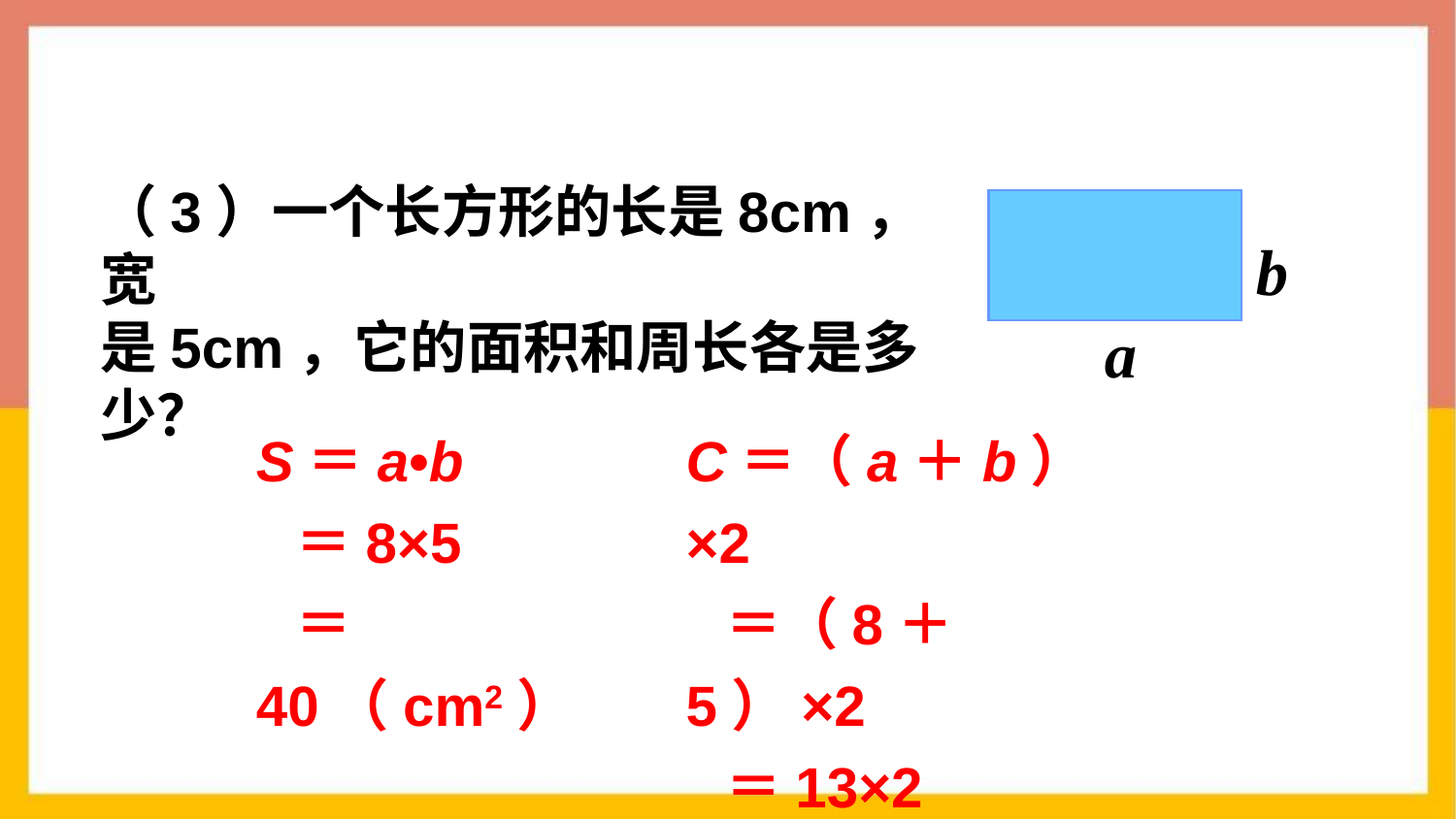

（3）一个长方形的长是8cm，宽
是5cm，它的面积和周长各是多少？

b
a
S＝a•b
  ＝8×5
  ＝40（cm2）
C＝（a＋b）×2
  ＝（8＋5）×2
  ＝13×2
  ＝26（cm）